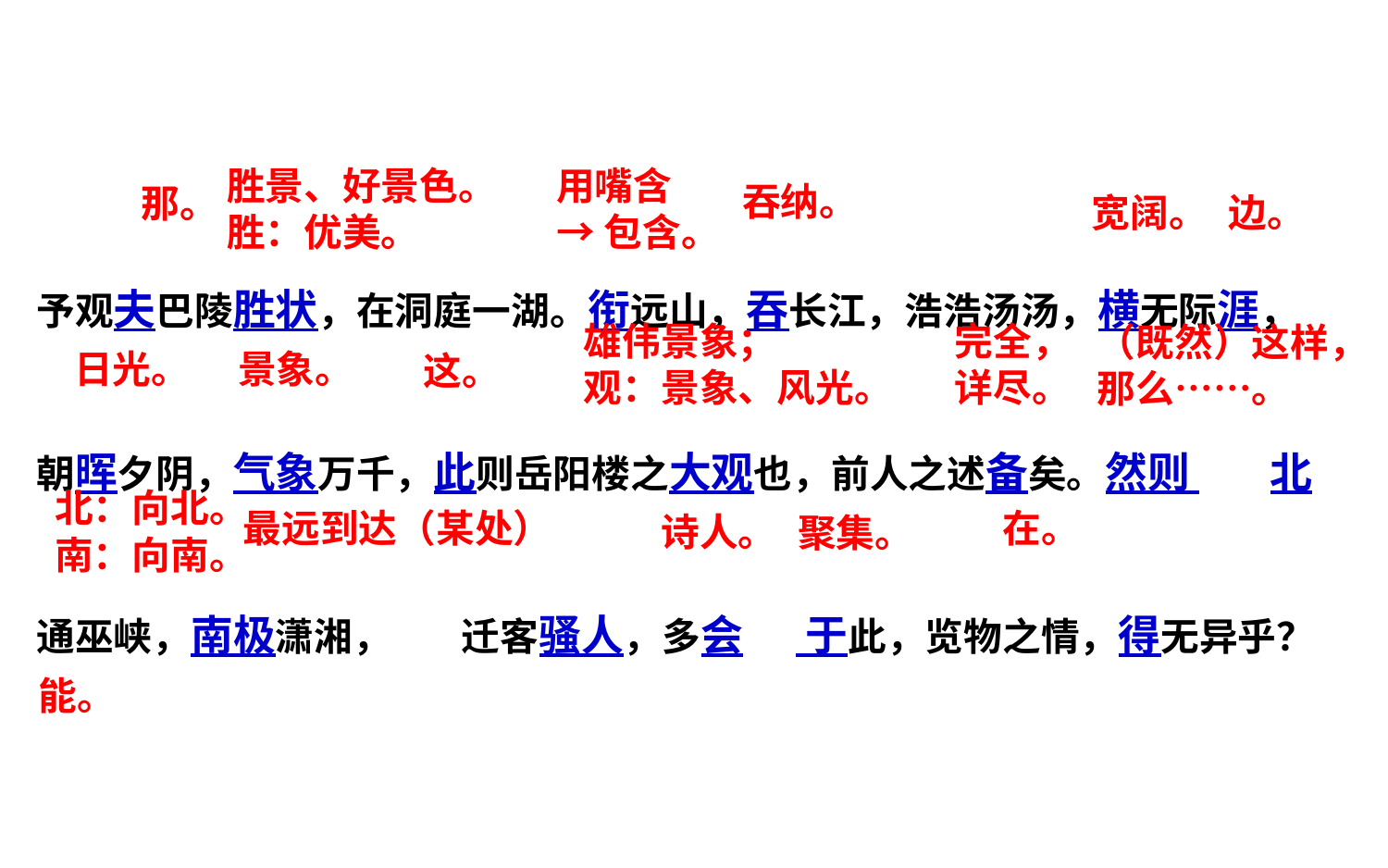

胜景、好景色。
胜：优美。
用嘴含
→包含。
予观夫巴陵胜状，在洞庭一湖。衔远山，吞长江，浩浩汤汤，横无际涯，朝晖夕阴，气象万千，此则岳阳楼之大观也，前人之述备矣。然则         北通巫峡，南极潇湘，        迁客骚人，多会       于此，览物之情，得无异乎？
吞纳。
那。
宽阔。
边。
雄伟景象；
观：景象、风光。
完全，
详尽。
（既然）这样，
那么……。
日光。
景象。
这。
北：向北。
南：向南。
最远到达（某处）
在。
诗人。
聚集。
能。